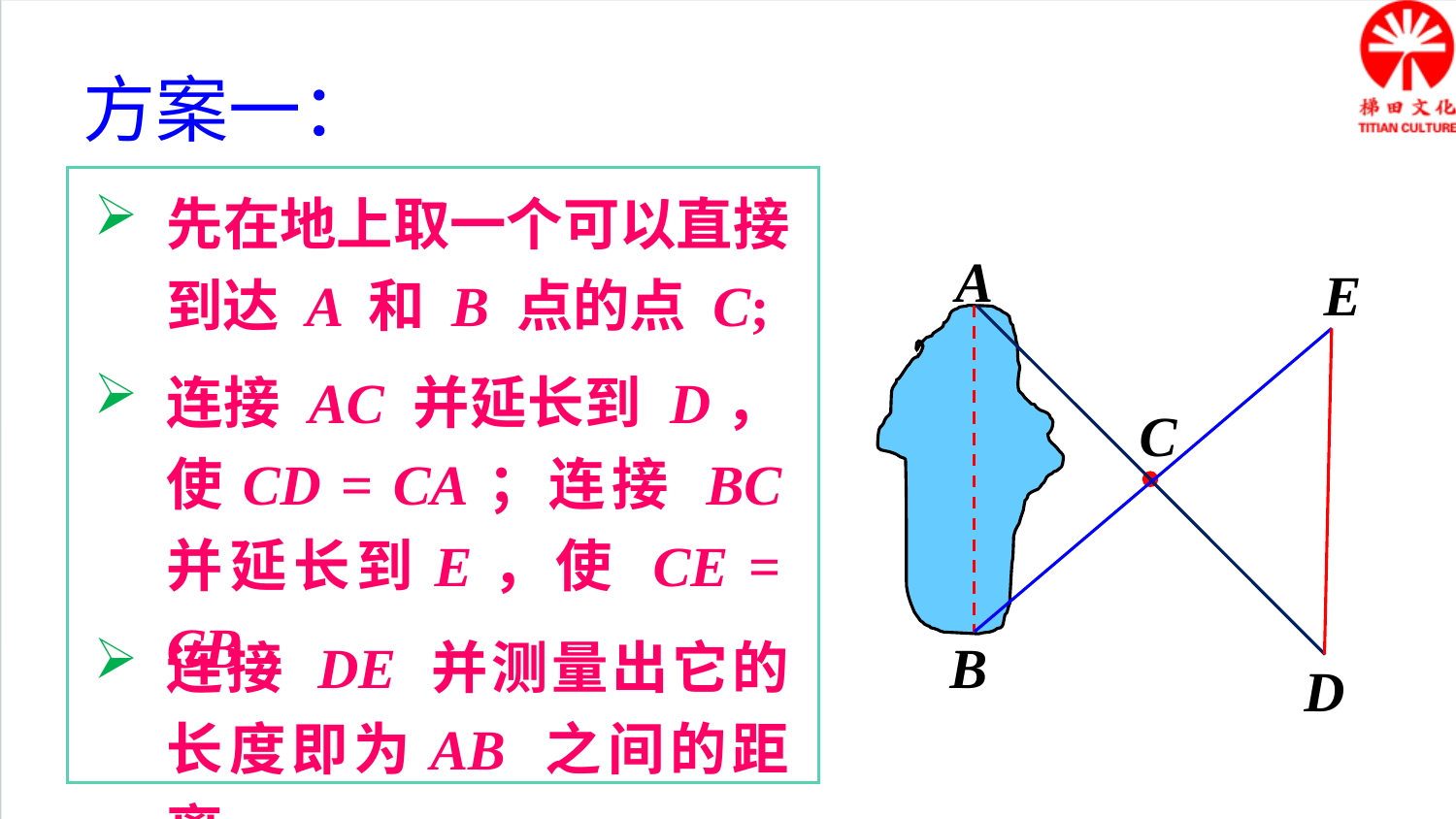

方案一：

先在地上取一个可以直接到达 A 和 B 点的点 C;
A

B
E
连接 AC 并延长到 D，使CD = CA；连接 BC 并延长到E，使 CE = CB，
C

连接 DE 并测量出它的长度即为AB 之间的距离.
D